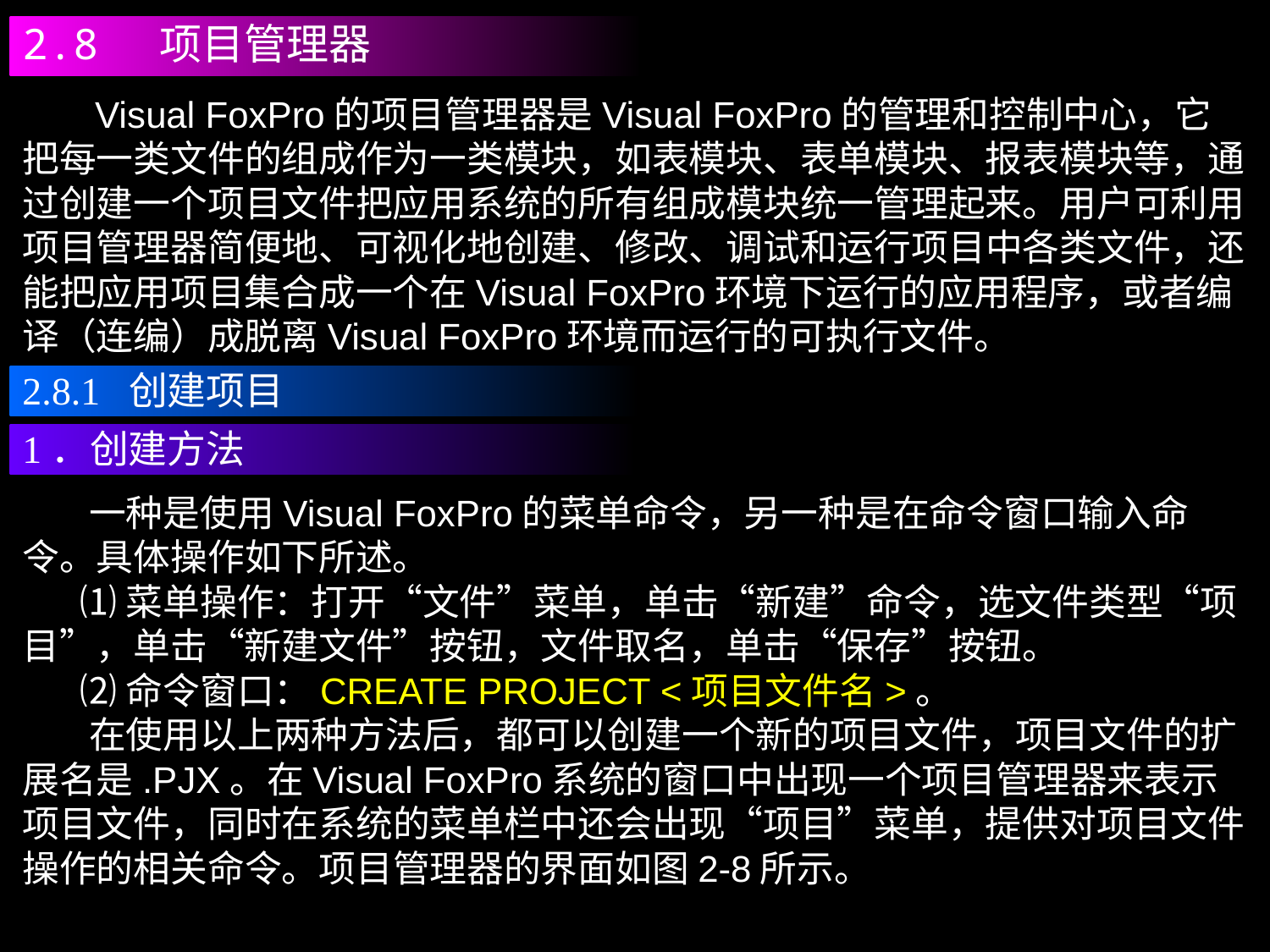

2.8  项目管理器
       Visual FoxPro的项目管理器是Visual FoxPro的管理和控制中心，它把每一类文件的组成作为一类模块，如表模块、表单模块、报表模块等，通过创建一个项目文件把应用系统的所有组成模块统一管理起来。用户可利用项目管理器简便地、可视化地创建、修改、调试和运行项目中各类文件，还能把应用项目集合成一个在Visual FoxPro环境下运行的应用程序，或者编译（连编）成脱离Visual FoxPro环境而运行的可执行文件。
2.8.1  创建项目
1．创建方法
       一种是使用Visual FoxPro的菜单命令，另一种是在命令窗口输入命令。具体操作如下所述。
       ⑴菜单操作：打开“文件”菜单，单击“新建”命令，选文件类型“项目”，单击“新建文件”按钮，文件取名，单击“保存”按钮。
       ⑵命令窗口：CREATE PROJECT <项目文件名>。
       在使用以上两种方法后，都可以创建一个新的项目文件，项目文件的扩展名是.PJX。在Visual FoxPro系统的窗口中出现一个项目管理器来表示项目文件，同时在系统的菜单栏中还会出现“项目”菜单，提供对项目文件操作的相关命令。项目管理器的界面如图2-8所示。